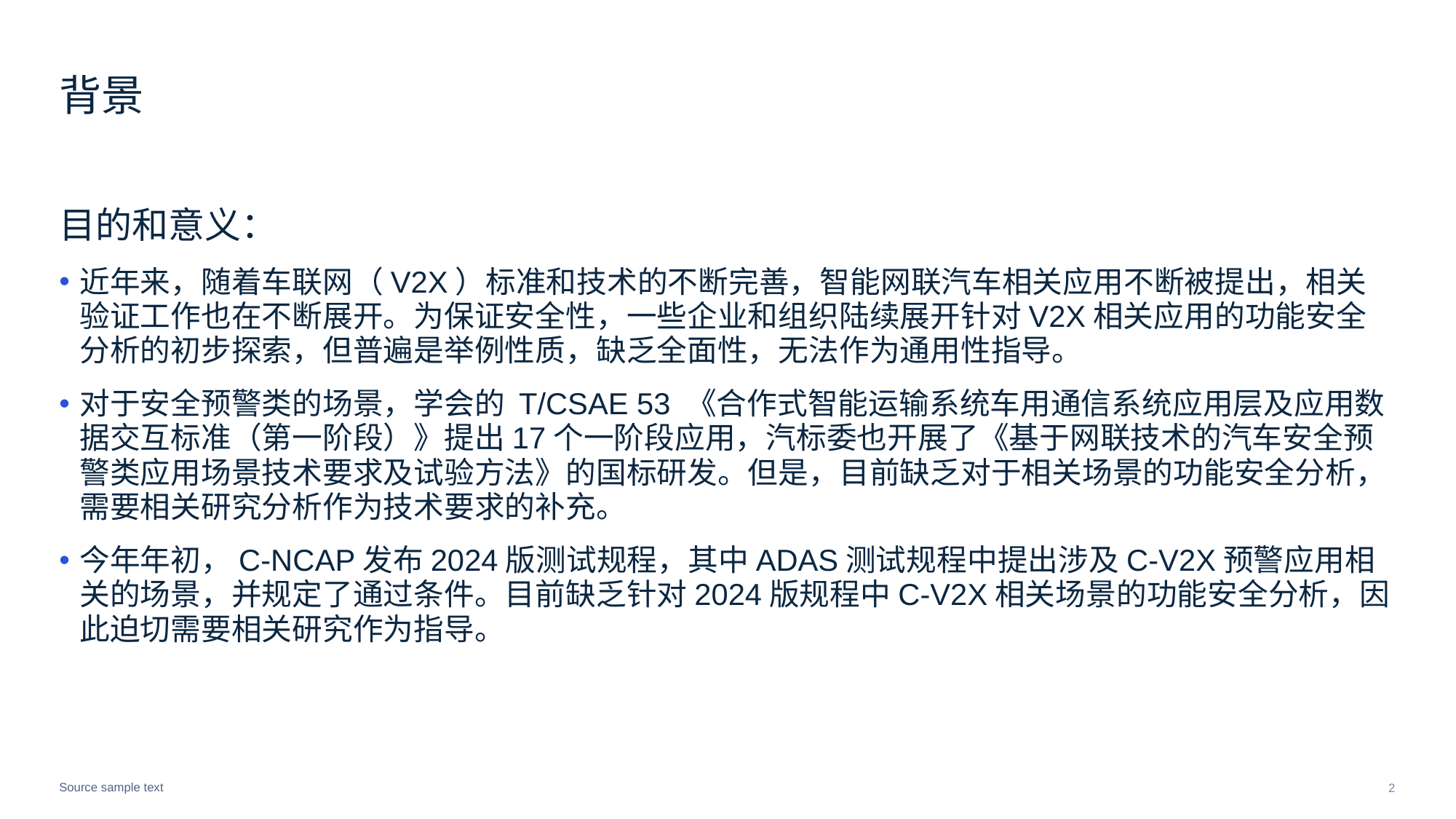

# 背景

目的和意义：
近年来，随着车联网（V2X）标准和技术的不断完善，智能网联汽车相关应用不断被提出，相关验证工作也在不断展开。为保证安全性，一些企业和组织陆续展开针对V2X相关应用的功能安全分析的初步探索，但普遍是举例性质，缺乏全面性，无法作为通用性指导。
对于安全预警类的场景，学会的 T/CSAE 53 《合作式智能运输系统车用通信系统应用层及应用数据交互标准（第一阶段）》提出17个一阶段应用，汽标委也开展了《基于网联技术的汽车安全预警类应用场景技术要求及试验方法》的国标研发。但是，目前缺乏对于相关场景的功能安全分析，需要相关研究分析作为技术要求的补充。
今年年初，C-NCAP发布2024版测试规程，其中ADAS测试规程中提出涉及C-V2X预警应用相关的场景，并规定了通过条件。目前缺乏针对2024版规程中C-V2X相关场景的功能安全分析，因此迫切需要相关研究作为指导。

Source sample text